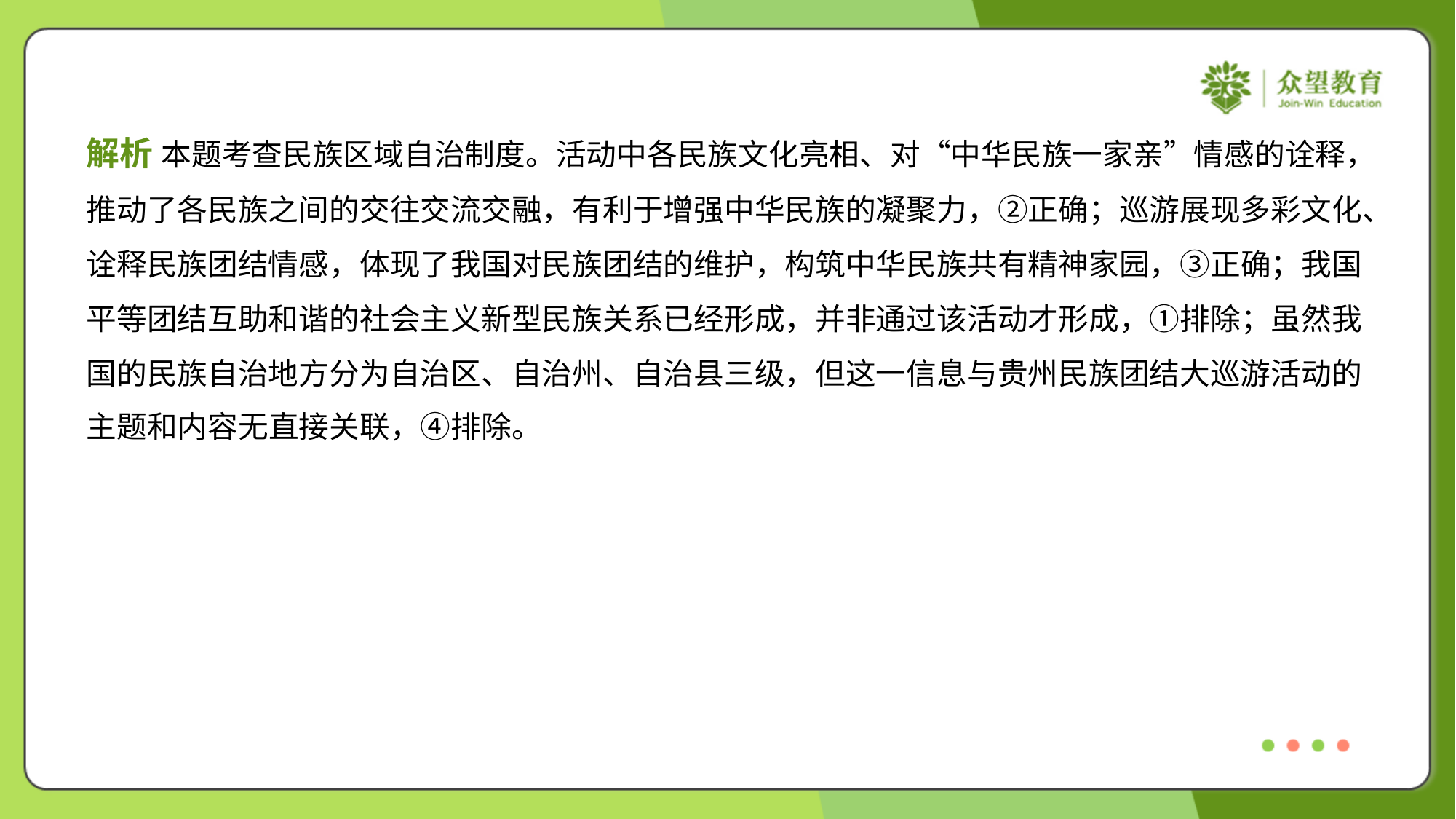

解析 本题考查民族区域自治制度。活动中各民族文化亮相、对“中华民族一家亲”情感的诠释，
推动了各民族之间的交往交流交融，有利于增强中华民族的凝聚力，②正确；巡游展现多彩文化、
诠释民族团结情感，体现了我国对民族团结的维护，构筑中华民族共有精神家园，③正确；我国
平等团结互助和谐的社会主义新型民族关系已经形成，并非通过该活动才形成，①排除；虽然我
国的民族自治地方分为自治区、自治州、自治县三级，但这一信息与贵州民族团结大巡游活动的
主题和内容无直接关联，④排除。